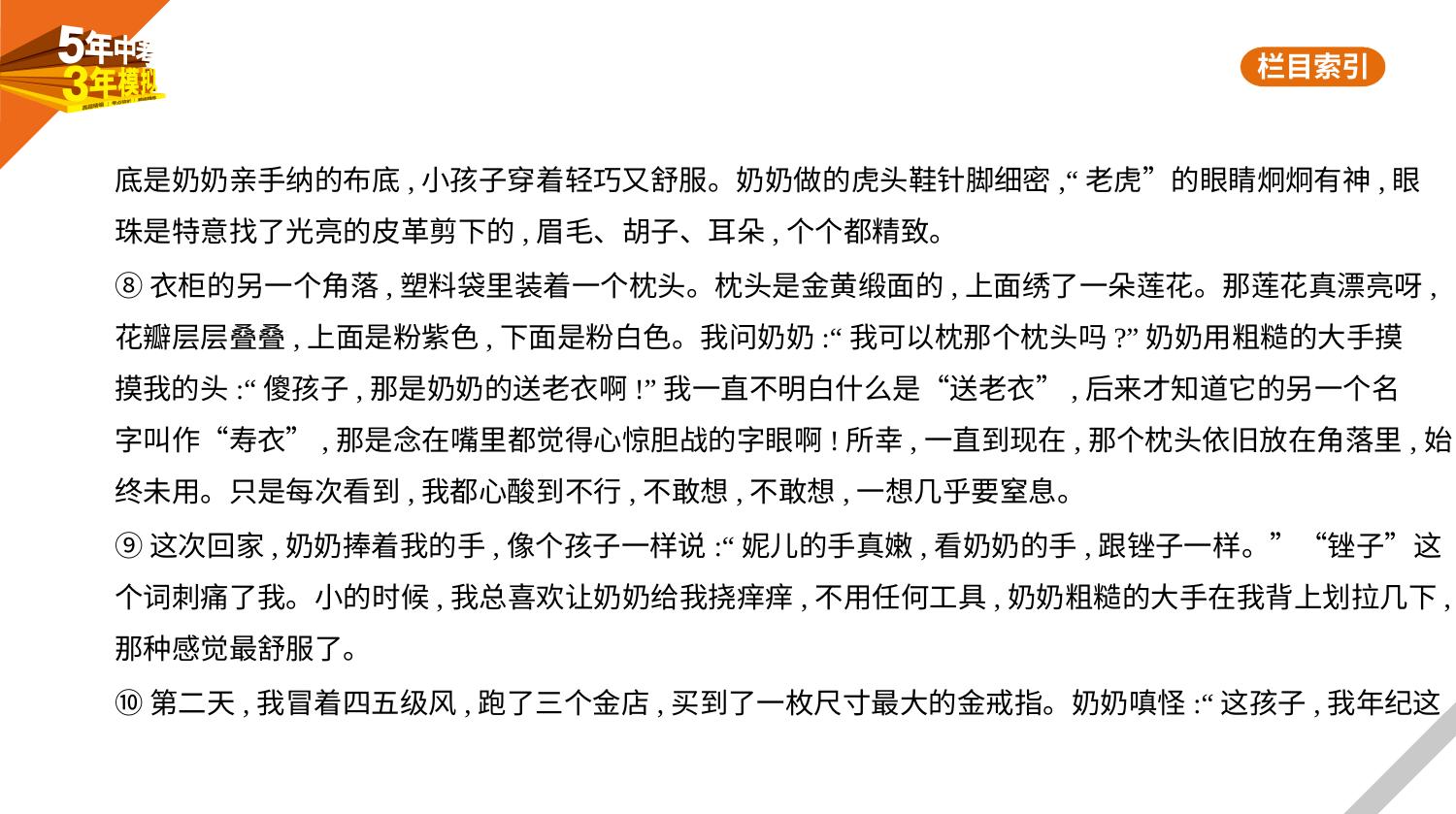

底是奶奶亲手纳的布底,小孩子穿着轻巧又舒服。奶奶做的虎头鞋针脚细密,“老虎”的眼睛炯炯有神,眼
珠是特意找了光亮的皮革剪下的,眉毛、胡子、耳朵,个个都精致。
⑧衣柜的另一个角落,塑料袋里装着一个枕头。枕头是金黄缎面的,上面绣了一朵莲花。那莲花真漂亮呀,
花瓣层层叠叠,上面是粉紫色,下面是粉白色。我问奶奶:“我可以枕那个枕头吗?”奶奶用粗糙的大手摸
摸我的头:“傻孩子,那是奶奶的送老衣啊!”我一直不明白什么是“送老衣”,后来才知道它的另一个名
字叫作“寿衣”,那是念在嘴里都觉得心惊胆战的字眼啊!所幸,一直到现在,那个枕头依旧放在角落里,始
终未用。只是每次看到,我都心酸到不行,不敢想,不敢想,一想几乎要窒息。
⑨这次回家,奶奶捧着我的手,像个孩子一样说:“妮儿的手真嫩,看奶奶的手,跟锉子一样。”“锉子”这
个词刺痛了我。小的时候,我总喜欢让奶奶给我挠痒痒,不用任何工具,奶奶粗糙的大手在我背上划拉几下,
那种感觉最舒服了。
⑩第二天,我冒着四五级风,跑了三个金店,买到了一枚尺寸最大的金戒指。奶奶嗔怪:“这孩子,我年纪这